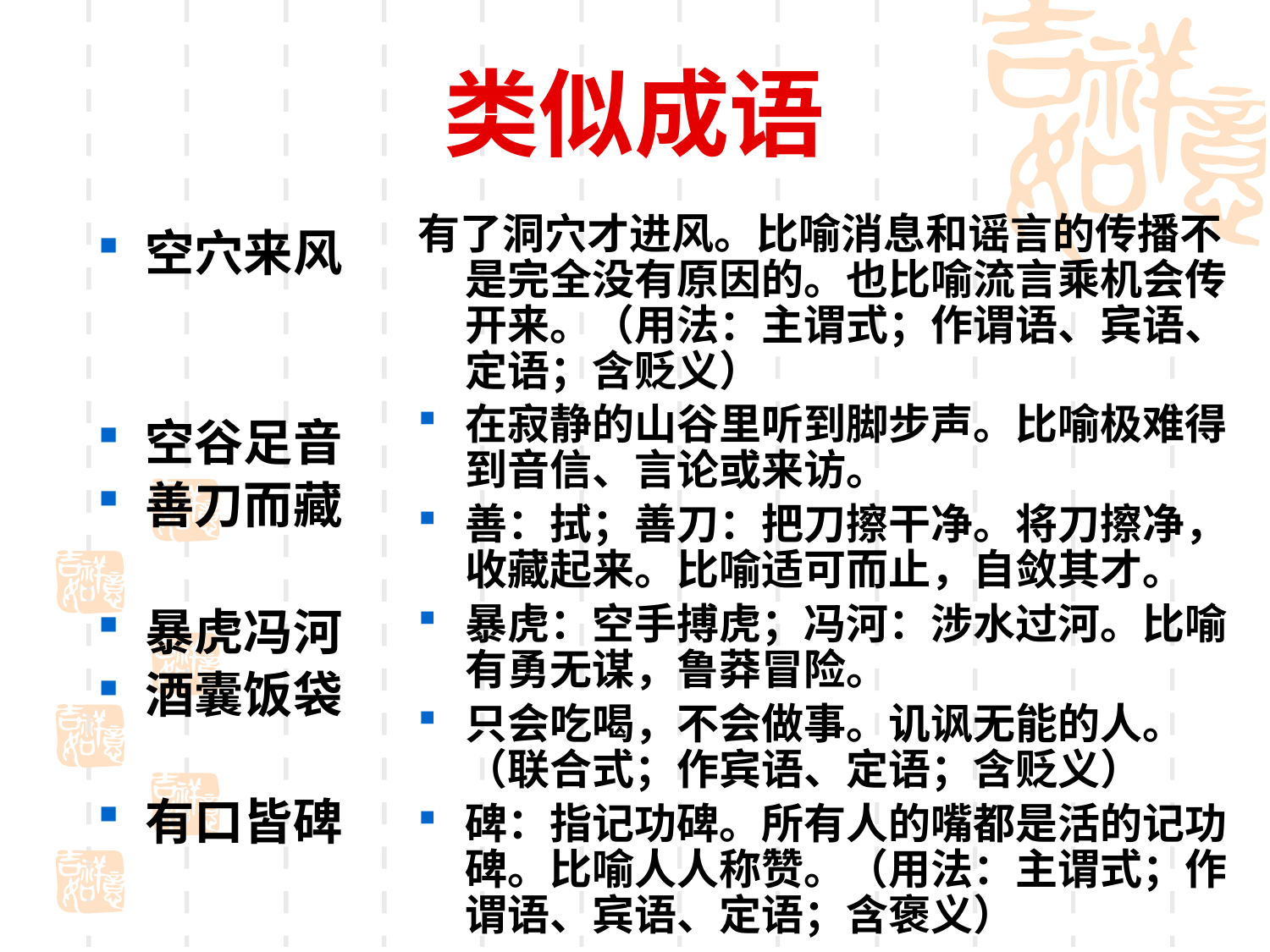

# 类似成语
有了洞穴才进风。比喻消息和谣言的传播不是完全没有原因的。也比喻流言乘机会传开来。（用法：主谓式；作谓语、宾语、定语；含贬义）
在寂静的山谷里听到脚步声。比喻极难得到音信、言论或来访。
善：拭；善刀：把刀擦干净。将刀擦净，收藏起来。比喻适可而止，自敛其才。
暴虎：空手搏虎；冯河：涉水过河。比喻有勇无谋，鲁莽冒险。
只会吃喝，不会做事。讥讽无能的人。（联合式；作宾语、定语；含贬义）
碑：指记功碑。所有人的嘴都是活的记功碑。比喻人人称赞。（用法：主谓式；作谓语、宾语、定语；含褒义）
空穴来风

空谷足音
善刀而藏

暴虎冯河
酒囊饭袋

有口皆碑